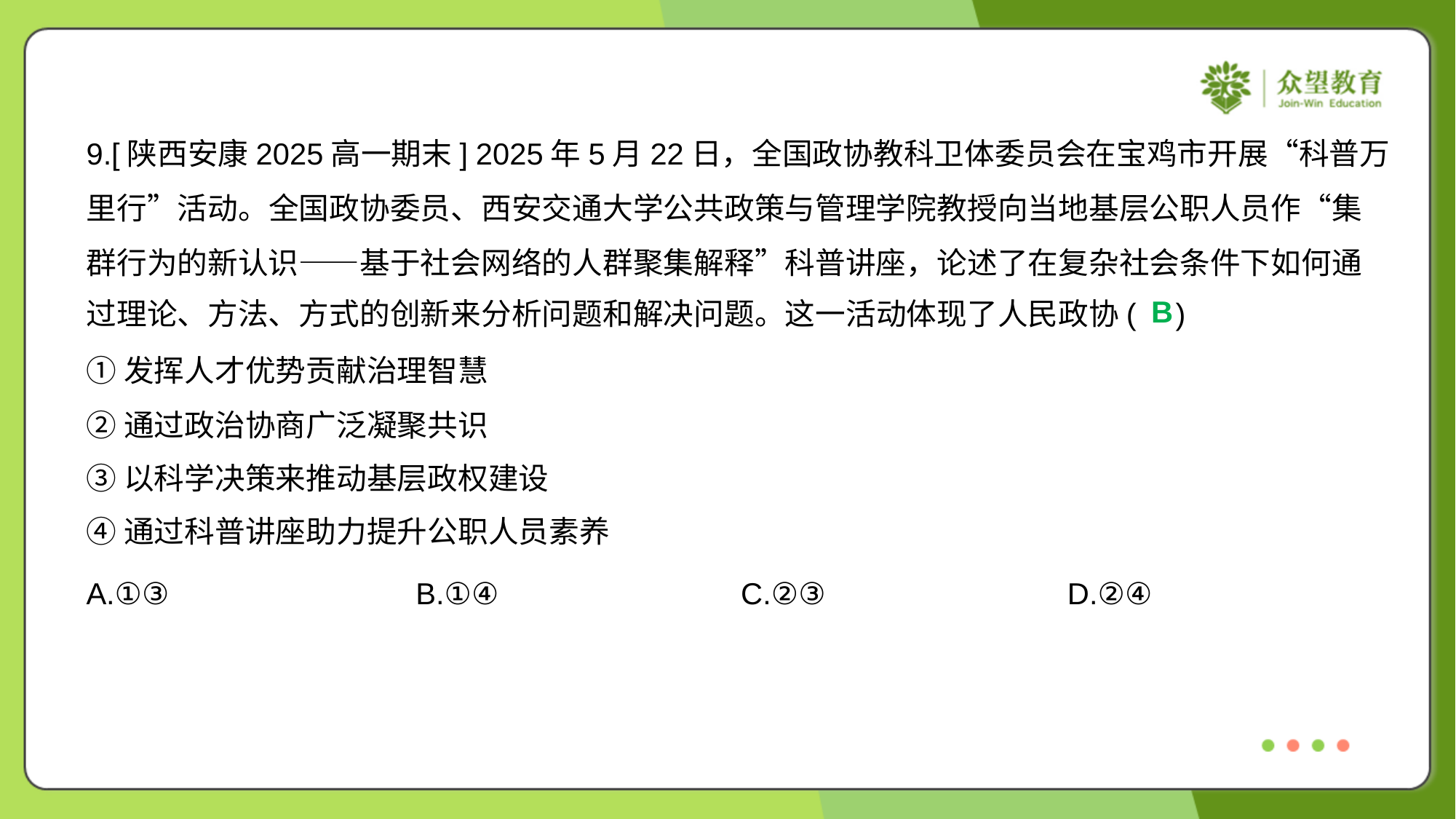

9.[陕西安康2025高一期末] 2025年5月22日，全国政协教科卫体委员会在宝鸡市开展“科普万
里行”活动。全国政协委员、西安交通大学公共政策与管理学院教授向当地基层公职人员作“集
群行为的新认识——基于社会网络的人群聚集解释”科普讲座，论述了在复杂社会条件下如何通
过理论、方法、方式的创新来分析问题和解决问题。这一活动体现了人民政协(     )
B
①发挥人才优势贡献治理智慧
②通过政治协商广泛凝聚共识
③以科学决策来推动基层政权建设
④通过科普讲座助力提升公职人员素养
A.①③	B.①④	C.②③	D.②④